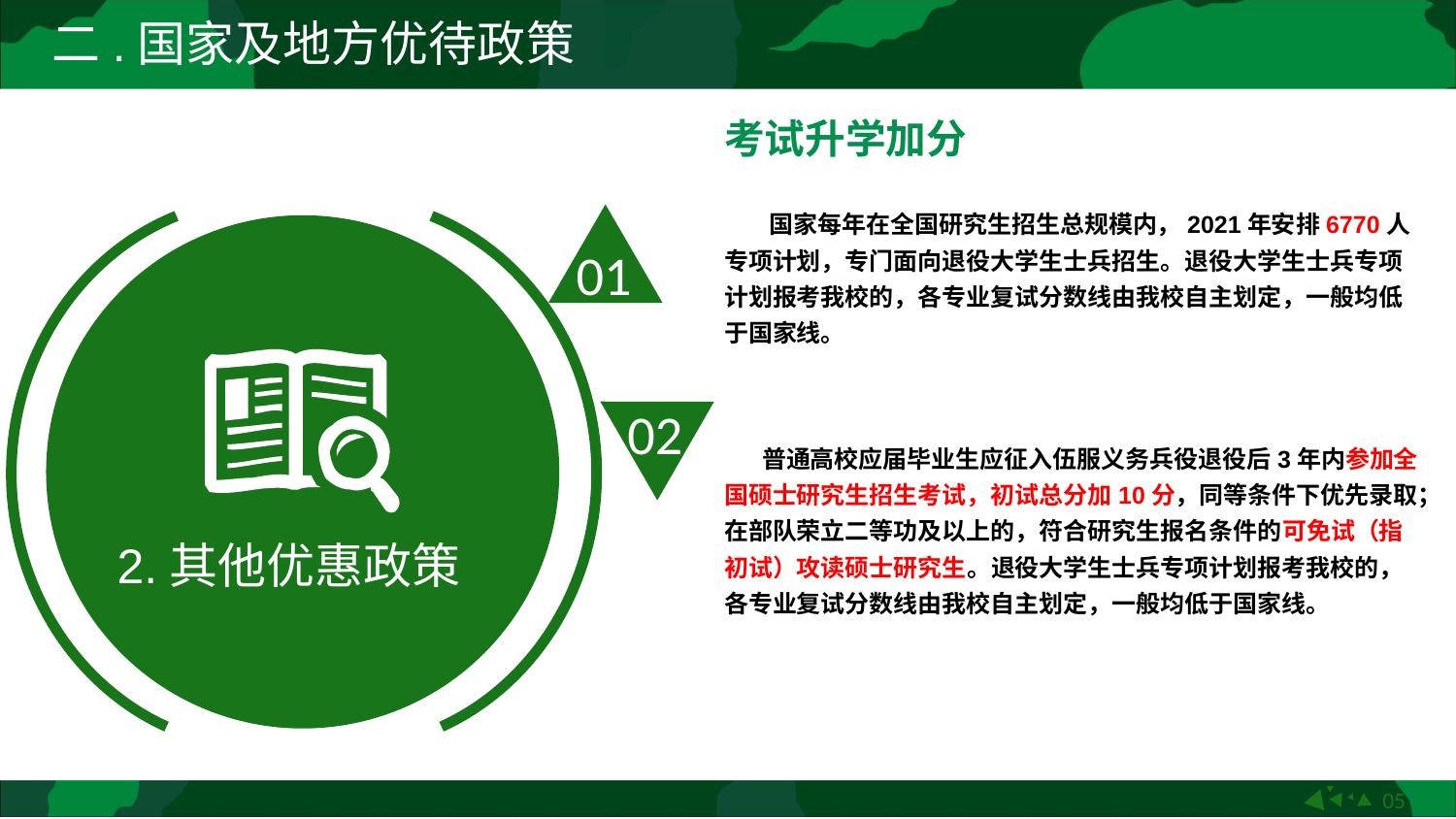

二.国家及地方优待政策
考试升学加分
       国家每年在全国研究生招生总规模内，2021年安排6770人专项计划，专门面向退役大学生士兵招生。退役大学生士兵专项计划报考我校的，各专业复试分数线由我校自主划定，一般均低于国家线。

01

02
      普通高校应届毕业生应征入伍服义务兵役退役后3年内参加全国硕士研究生招生考试，初试总分加10分，同等条件下优先录取；在部队荣立二等功及以上的，符合研究生报名条件的可免试（指初试）攻读硕士研究生。退役大学生士兵专项计划报考我校的，各专业复试分数线由我校自主划定，一般均低于国家线。

 2.其他优惠政策
05